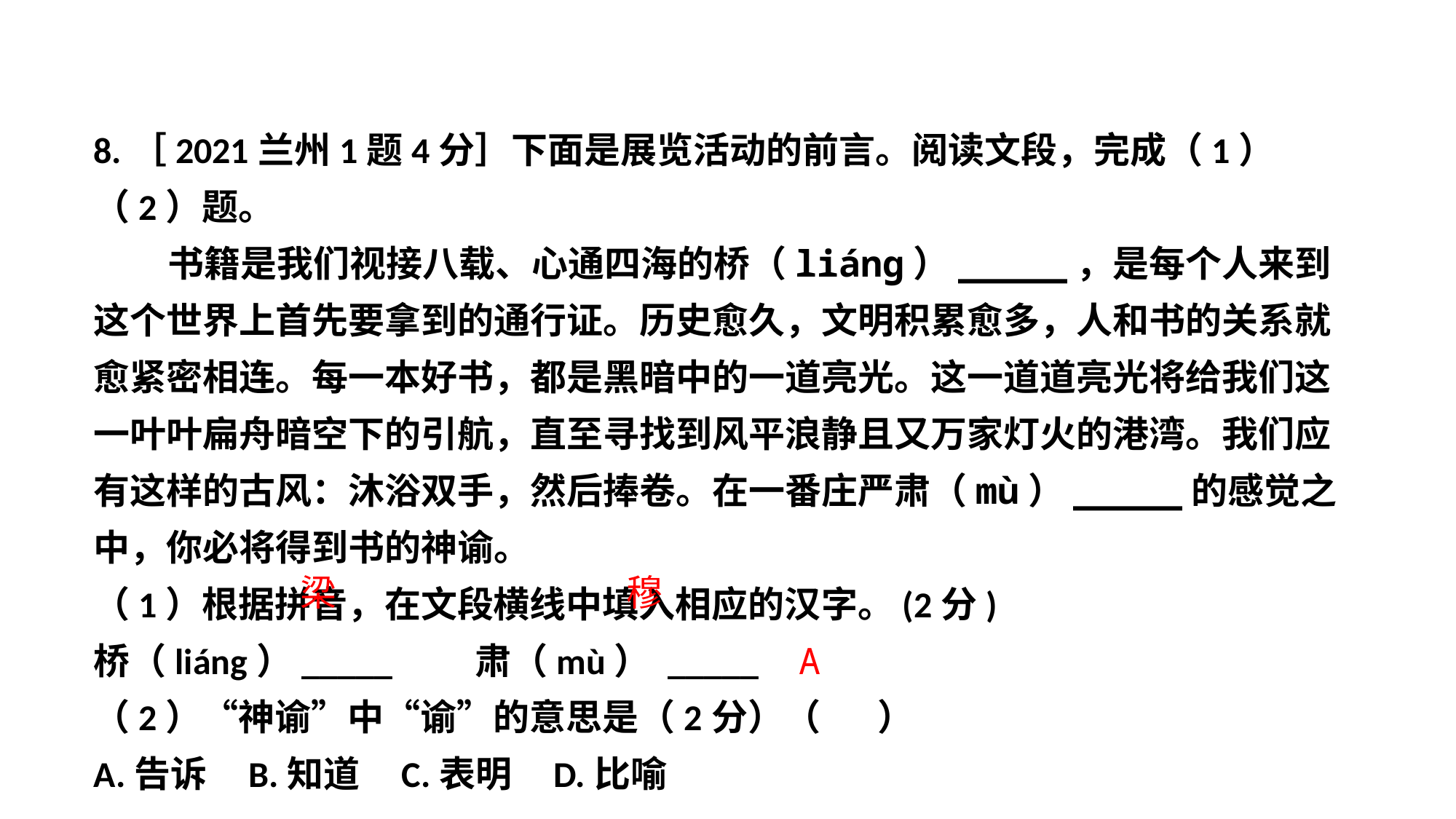

8.［2021兰州1题4分］下面是展览活动的前言。阅读文段，完成（1）（2）题。
        书籍是我们视接八载、心通四海的桥（liáng）_____，是每个人来到这个世界上首先要拿到的通行证。历史愈久，文明积累愈多，人和书的关系就愈紧密相连。每一本好书，都是黑暗中的一道亮光。这一道道亮光将给我们这一叶叶扁舟暗空下的引航，直至寻找到风平浪静且又万家灯火的港湾。我们应有这样的古风：沐浴双手，然后捧卷。在一番庄严肃（mù）_____的感觉之中，你必将得到书的神谕。
（1）根据拼音，在文段横线中填入相应的汉字。(2分)
桥（liáng）_____         肃（mù） _____
（2）“神谕”中“谕”的意思是（2分）（       ）
A.告诉    B.知道    C.表明    D.比喻
梁
穆
A